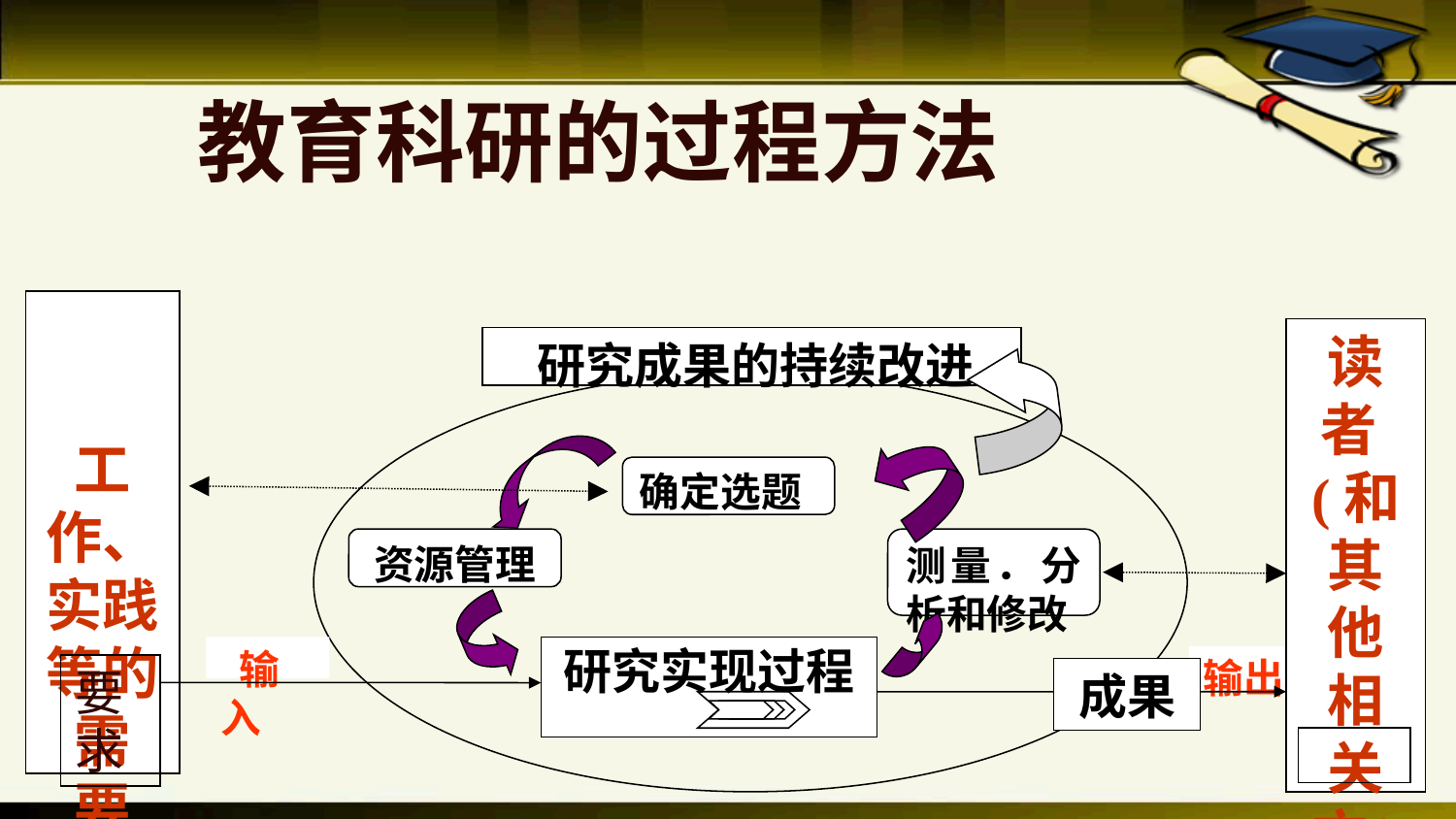

教育科研的过程方法

工作、实践等的
需
要

读者(和其他相关方)
满意

　研究成果的持续改进

确定选题

资源管理
测量．分析和修改

 输入
研究实现过程
输出
要求
成果